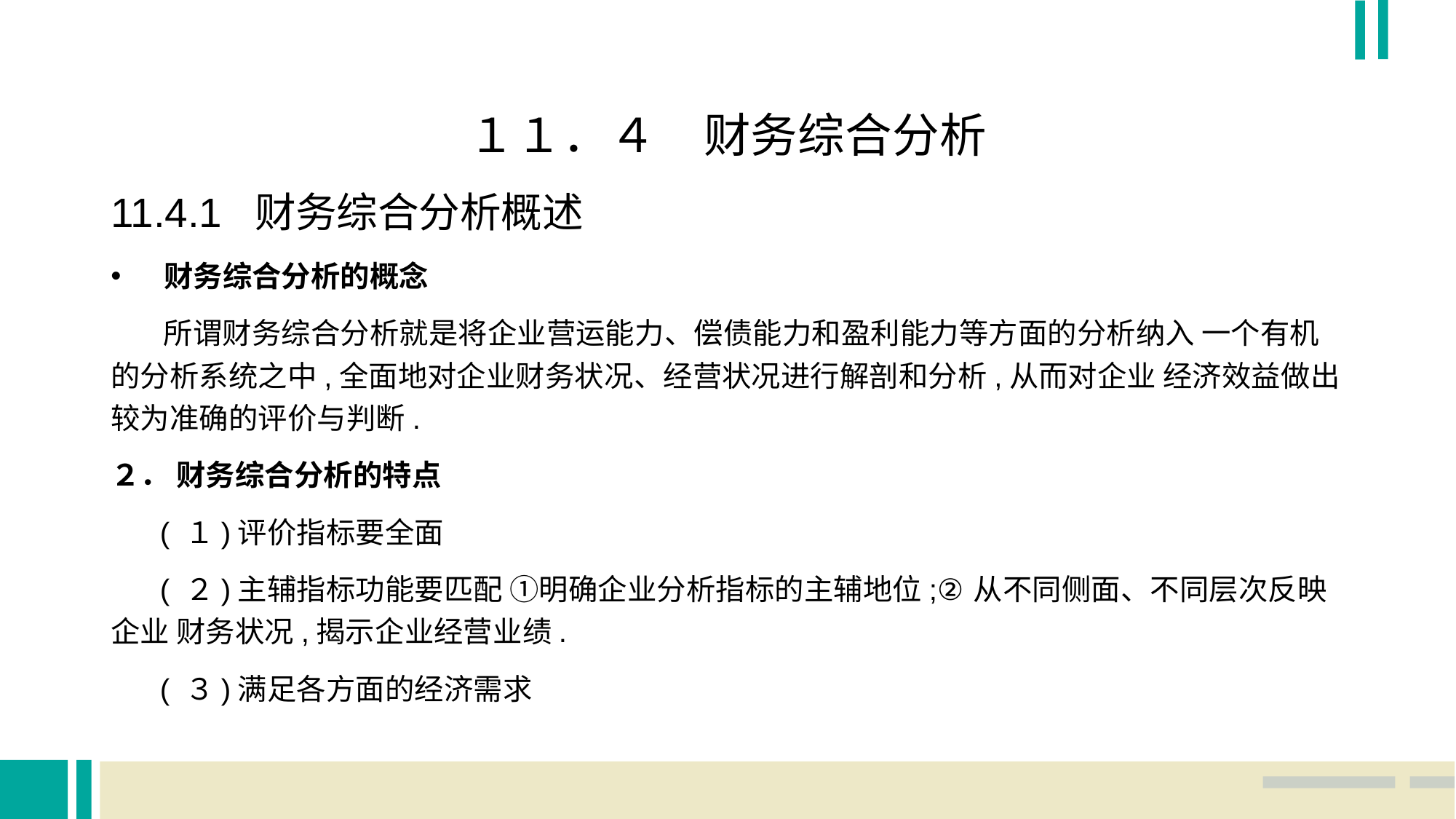

１１．４　财务综合分析
11.4.1  财务综合分析概述
财务综合分析的概念
       所谓财务综合分析就是将企业营运能力、偿债能力和盈利能力等方面的分析纳入 一个有机的分析系统之中,全面地对企业财务状况、经营状况进行解剖和分析,从而对企业 经济效益做出较为准确的评价与判断.
２． 财务综合分析的特点
      ( １)评价指标要全面
      ( ２)主辅指标功能要匹配 ①明确企业分析指标的主辅地位;②从不同侧面、不同层次反映企业 财务状况,揭示企业经营业绩.
      ( ３)满足各方面的经济需求